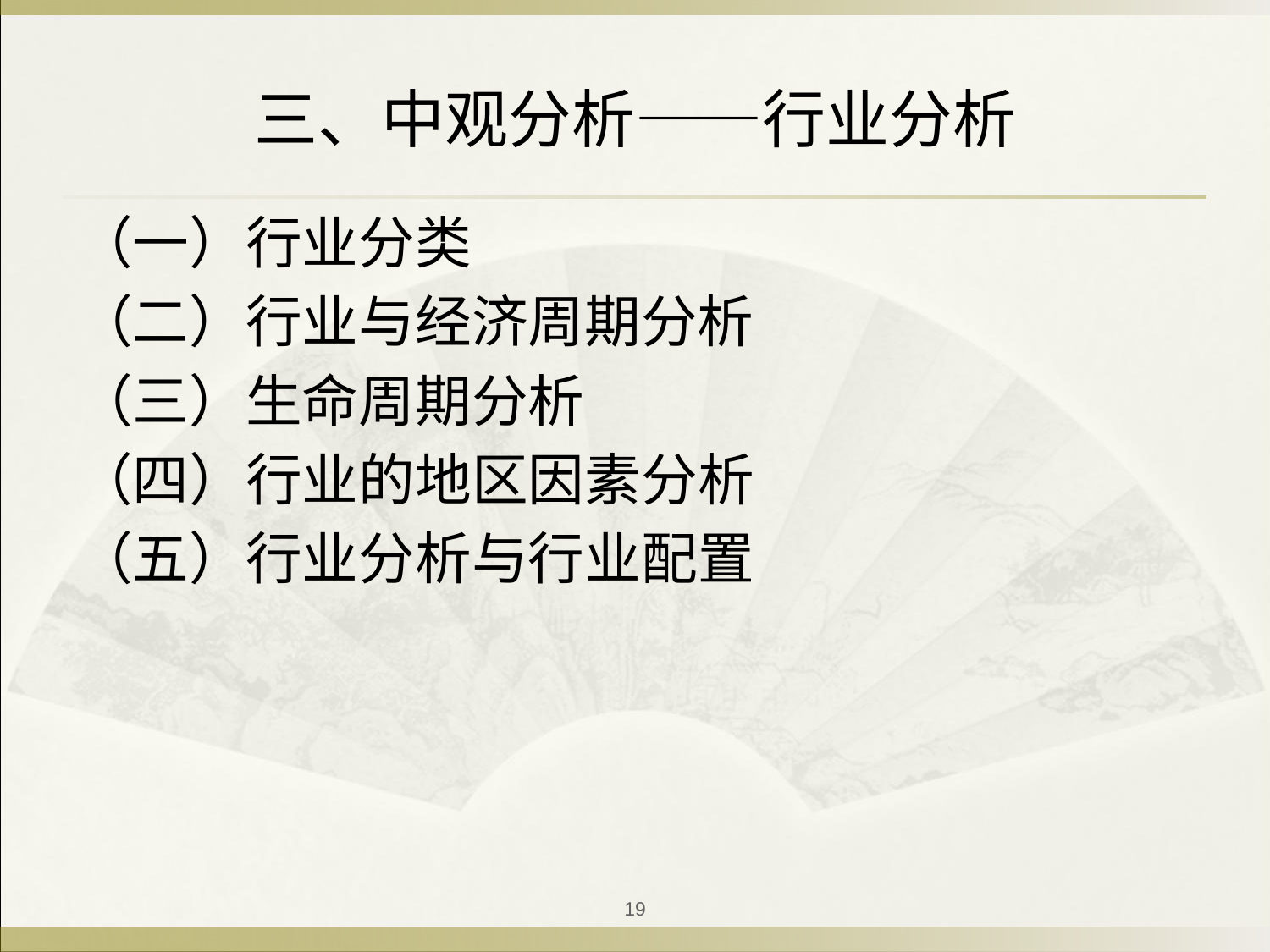

# 三、中观分析——行业分析
（一）行业分类
（二）行业与经济周期分析
（三）生命周期分析
（四）行业的地区因素分析
（五）行业分析与行业配置
19